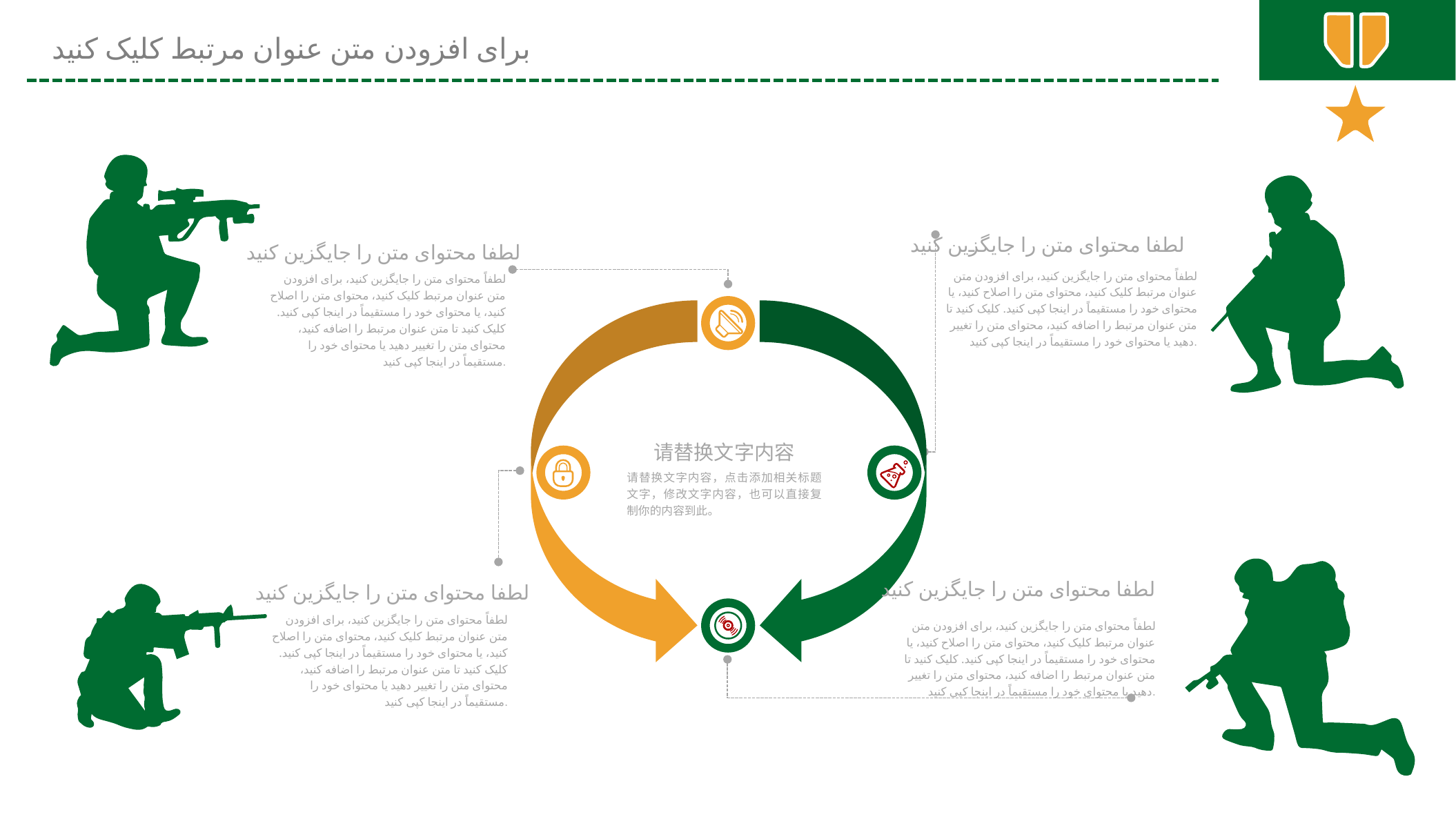

برای افزودن متن عنوان مرتبط کلیک کنید

لطفا محتوای متن را جایگزین کنید
لطفاً محتوای متن را جایگزین کنید، برای افزودن متن عنوان مرتبط کلیک کنید، محتوای متن را اصلاح کنید، یا محتوای خود را مستقیماً در اینجا کپی کنید. کلیک کنید تا متن عنوان مرتبط را اضافه کنید، محتوای متن را تغییر دهید یا محتوای خود را مستقیماً در اینجا کپی کنید.
لطفا محتوای متن را جایگزین کنید
لطفاً محتوای متن را جایگزین کنید، برای افزودن متن عنوان مرتبط کلیک کنید، محتوای متن را اصلاح کنید، یا محتوای خود را مستقیماً در اینجا کپی کنید. کلیک کنید تا متن عنوان مرتبط را اضافه کنید، محتوای متن را تغییر دهید یا محتوای خود را مستقیماً در اینجا کپی کنید.

请替换文字内容

请替换文字内容，点击添加相关标题文字，修改文字内容，也可以直接复制你的内容到此。

لطفا محتوای متن را جایگزین کنید
لطفاً محتوای متن را جایگزین کنید، برای افزودن متن عنوان مرتبط کلیک کنید، محتوای متن را اصلاح کنید، یا محتوای خود را مستقیماً در اینجا کپی کنید. کلیک کنید تا متن عنوان مرتبط را اضافه کنید، محتوای متن را تغییر دهید یا محتوای خود را مستقیماً در اینجا کپی کنید.
لطفا محتوای متن را جایگزین کنید
لطفاً محتوای متن را جایگزین کنید، برای افزودن متن عنوان مرتبط کلیک کنید، محتوای متن را اصلاح کنید، یا محتوای خود را مستقیماً در اینجا کپی کنید. کلیک کنید تا متن عنوان مرتبط را اضافه کنید، محتوای متن را تغییر دهید یا محتوای خود را مستقیماً در اینجا کپی کنید.